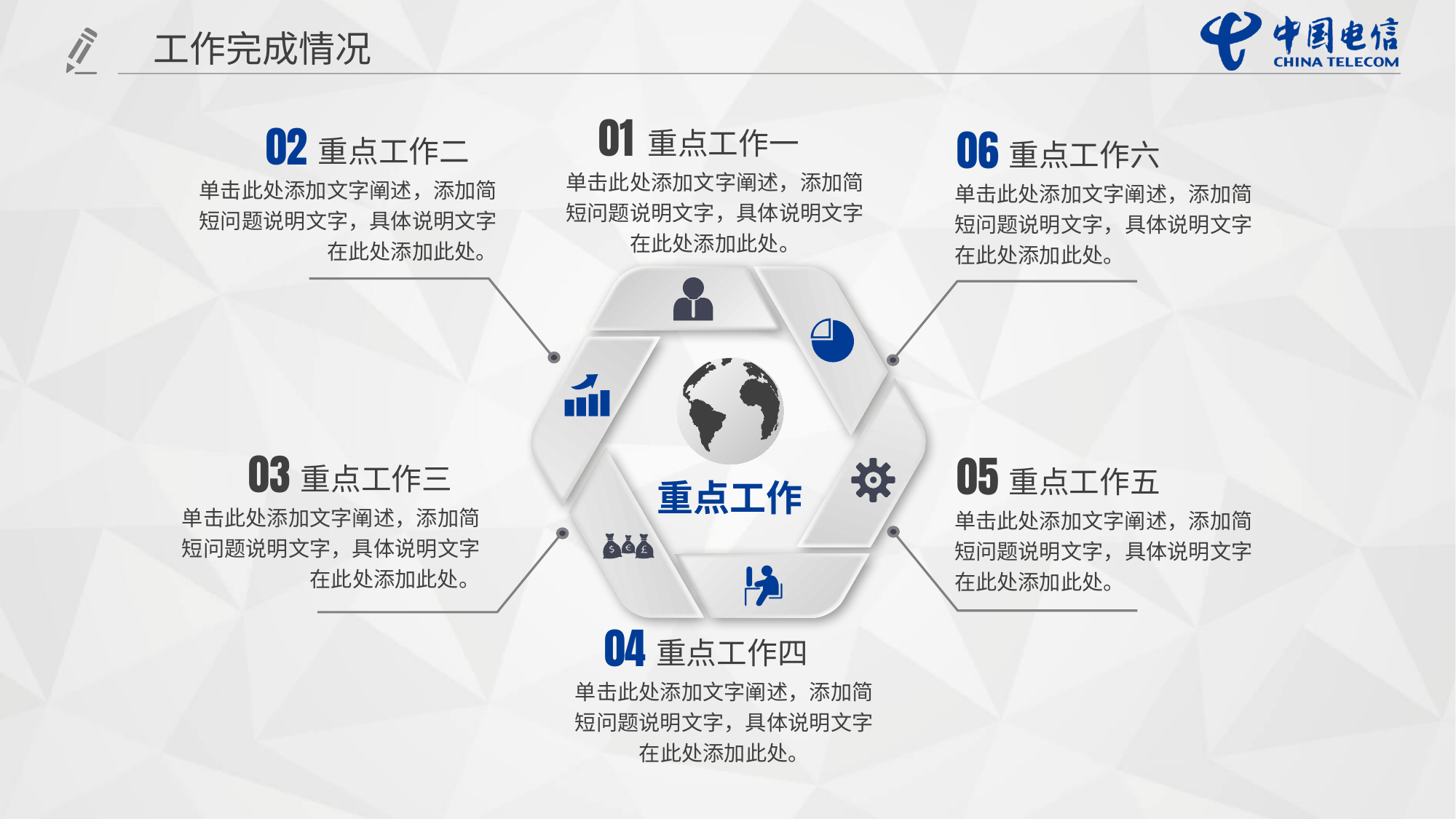

工作完成情况

01
重点工作一
单击此处添加文字阐述，添加简短问题说明文字，具体说明文字在此处添加此处。
02
重点工作二
单击此处添加文字阐述，添加简短问题说明文字，具体说明文字在此处添加此处。
06
重点工作六
单击此处添加文字阐述，添加简短问题说明文字，具体说明文字在此处添加此处。

03
重点工作三
单击此处添加文字阐述，添加简短问题说明文字，具体说明文字在此处添加此处。

05
重点工作五
单击此处添加文字阐述，添加简短问题说明文字，具体说明文字在此处添加此处。

重点工作

04
重点工作四
单击此处添加文字阐述，添加简短问题说明文字，具体说明文字在此处添加此处。